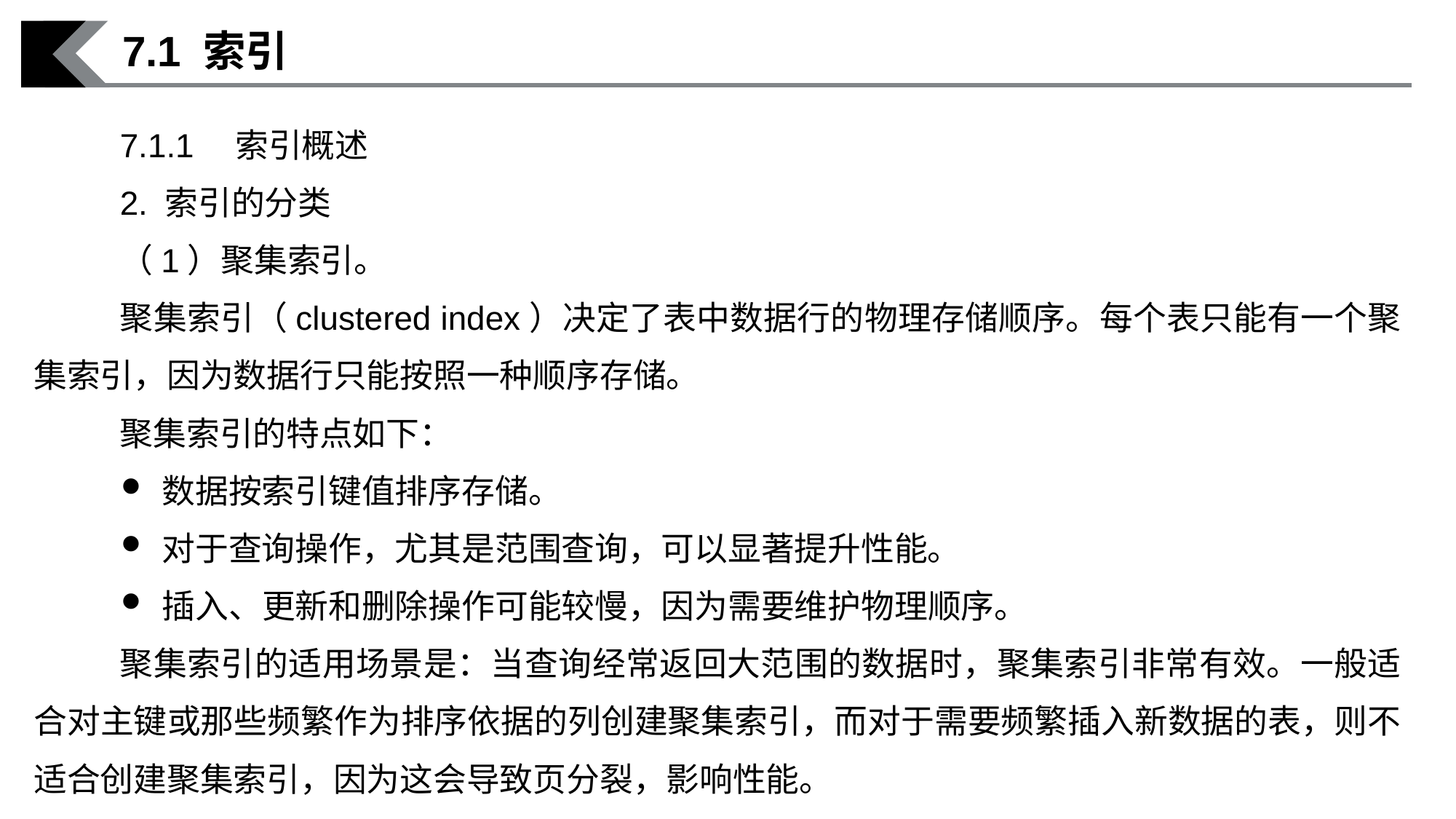

7.1 索引
7.1.1　索引概述
2. 索引的分类
（1）聚集索引。
聚集索引（clustered index）决定了表中数据行的物理存储顺序。每个表只能有一个聚集索引，因为数据行只能按照一种顺序存储。
聚集索引的特点如下：
数据按索引键值排序存储。
对于查询操作，尤其是范围查询，可以显著提升性能。
插入、更新和删除操作可能较慢，因为需要维护物理顺序。
聚集索引的适用场景是：当查询经常返回大范围的数据时，聚集索引非常有效。一般适合对主键或那些频繁作为排序依据的列创建聚集索引，而对于需要频繁插入新数据的表，则不适合创建聚集索引，因为这会导致页分裂，影响性能。